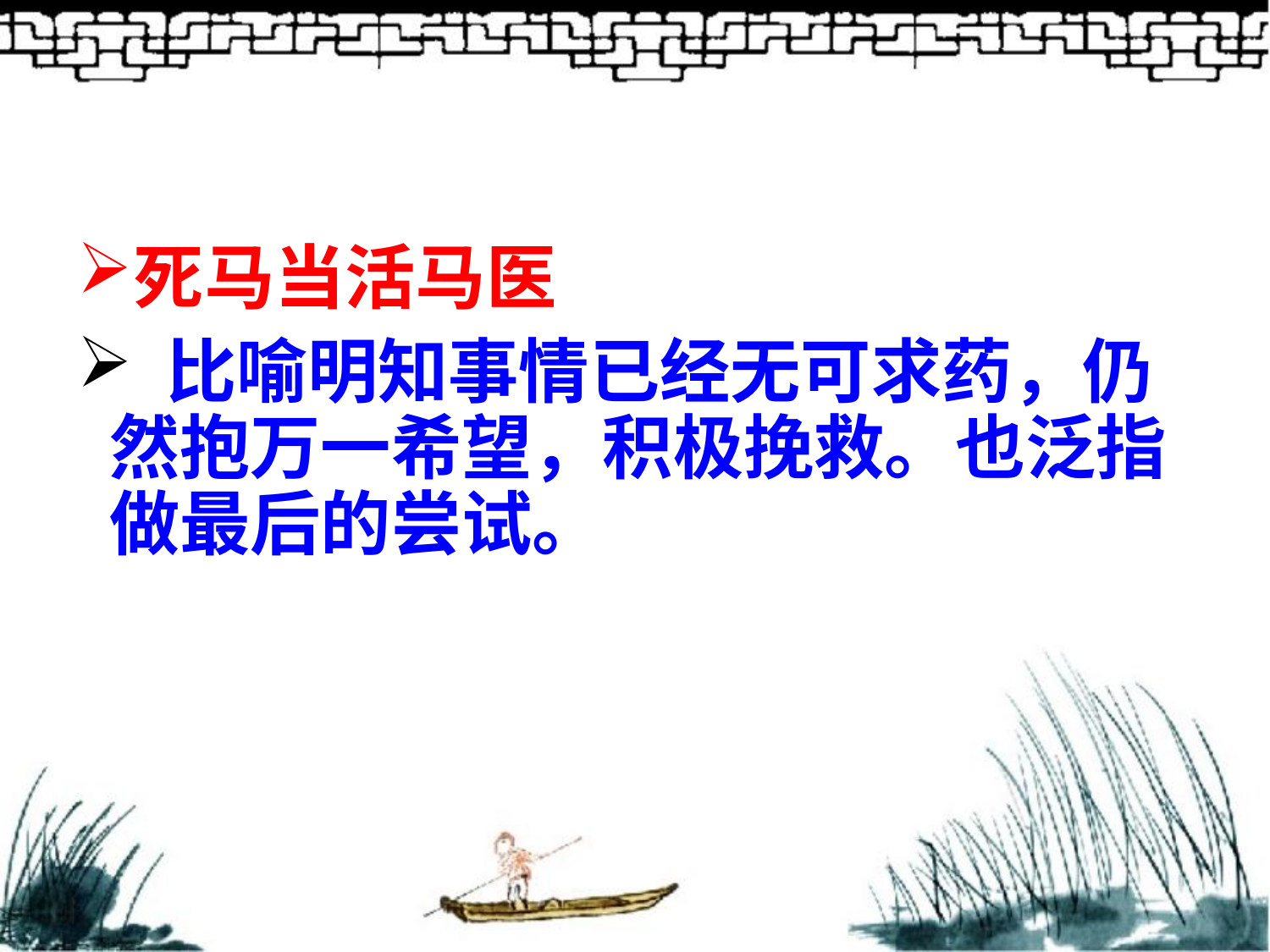

死马当活马医
 比喻明知事情已经无可求药，仍然抱万一希望，积极挽救。也泛指做最后的尝试。